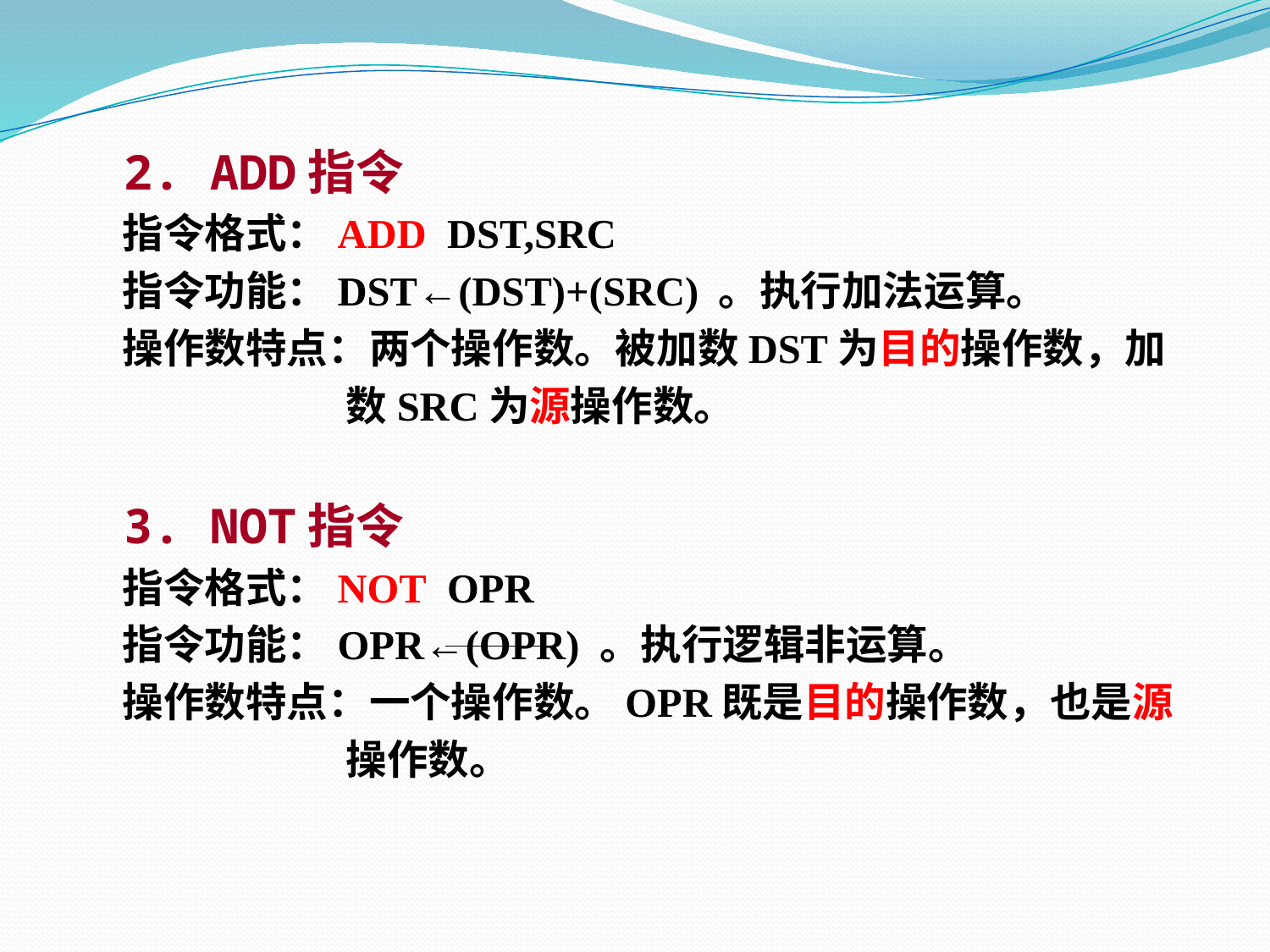

2. ADD指令
    指令格式：ADD  DST,SRC
    指令功能：DST←(DST)+(SRC) 。执行加法运算。
    操作数特点：两个操作数。被加数DST为目的操作数，加
                            数SRC为源操作数。

    3. NOT指令
    指令格式：NOT  OPR
    指令功能：OPR←(OPR) 。执行逻辑非运算。
    操作数特点：一个操作数。OPR既是目的操作数，也是源
                            操作数。